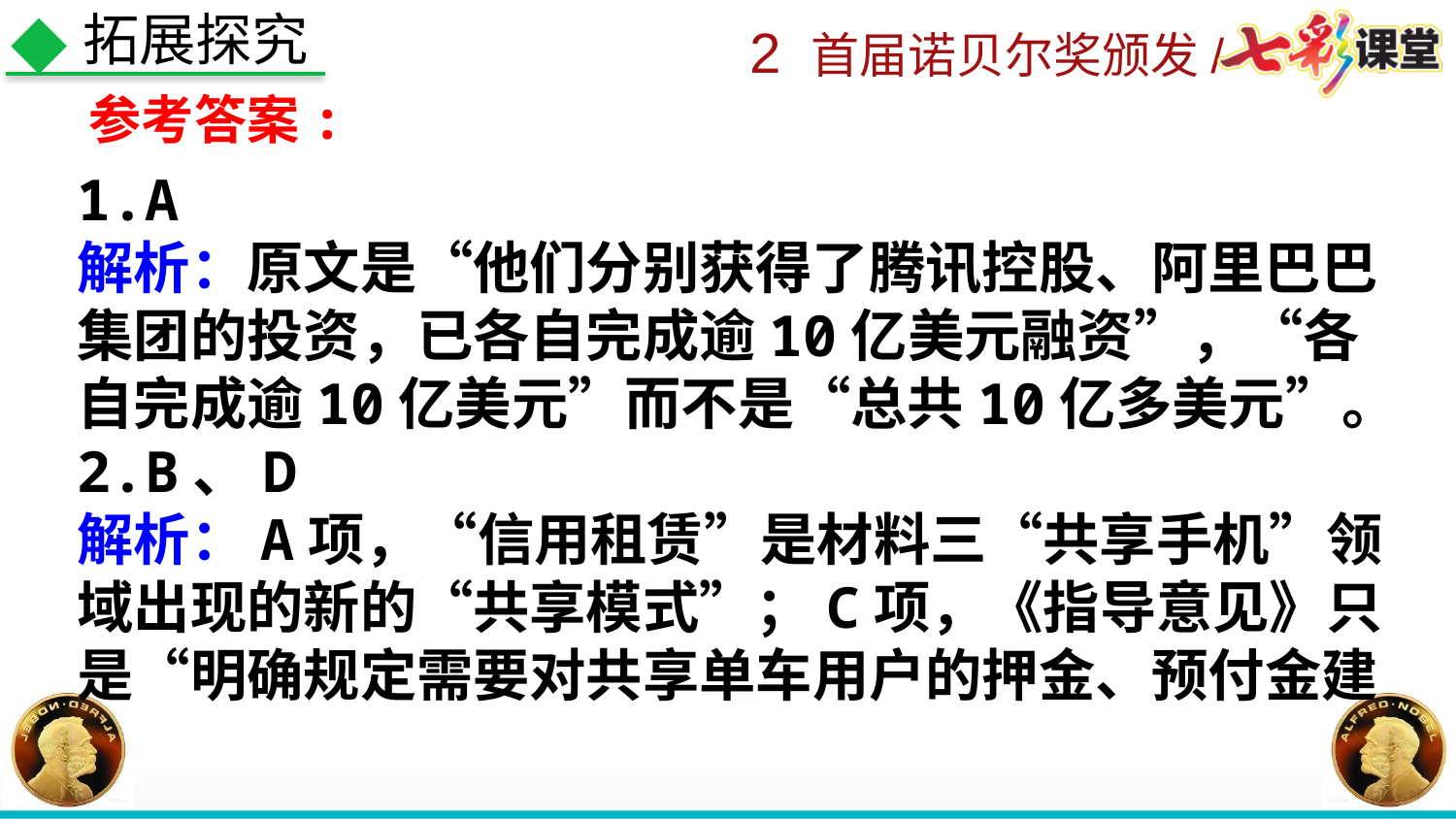

拓展探究

参考答案:
1.A
解析：原文是“他们分别获得了腾讯控股、阿里巴巴集团的投资，已各自完成逾10亿美元融资”，“各自完成逾10亿美元”而不是“总共10亿多美元”。
2.B、D
解析：A项，“信用租赁”是材料三“共享手机”领域出现的新的“共享模式”；C项，《指导意见》只是“明确规定需要对共享单车用户的押金、预付金建